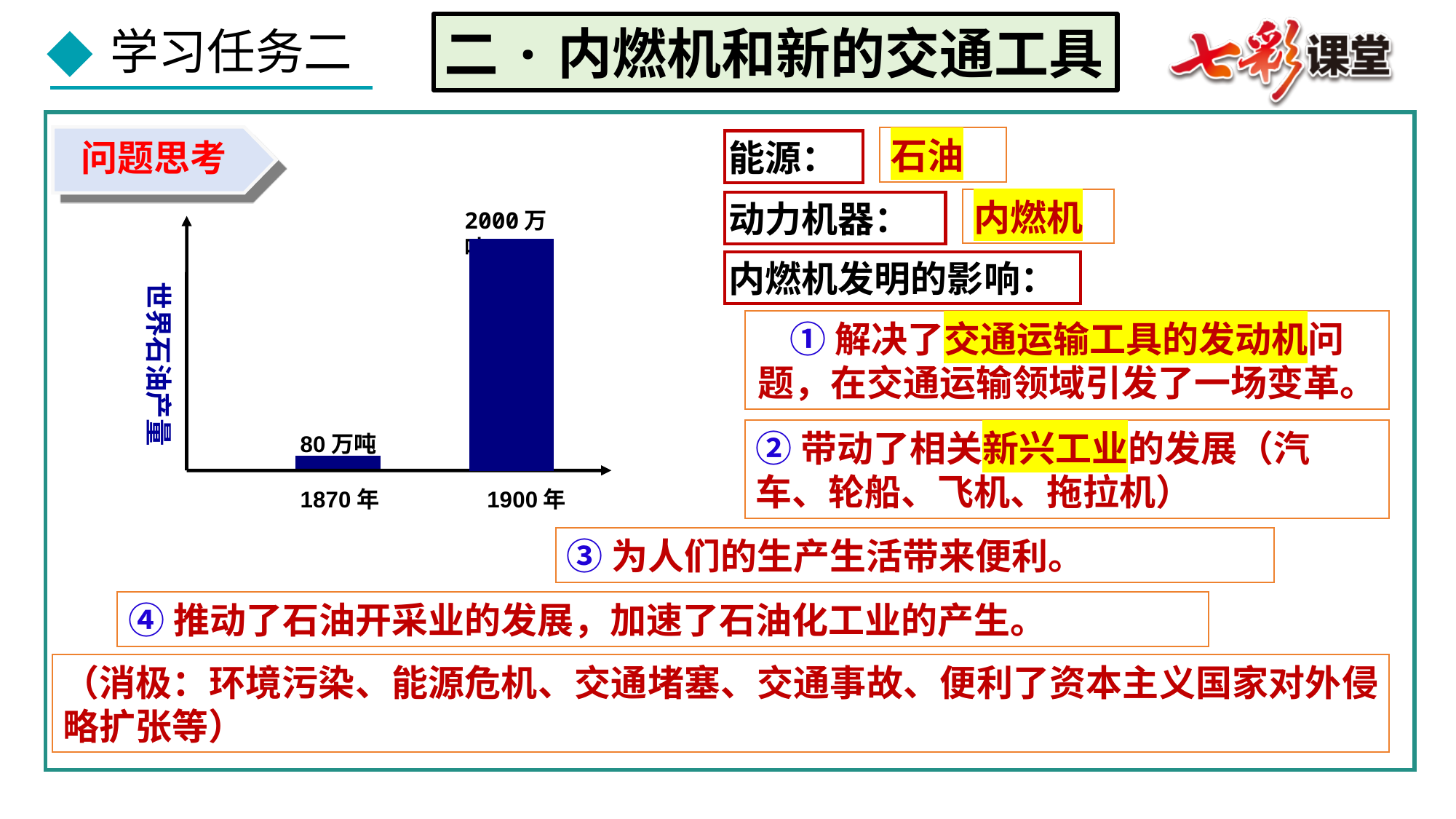

二·内燃机和新的交通工具

问题思考
石油
能源：
内燃机
动力机器：
2000万吨

世界石油产量
80万吨
1870年
1900年

内燃机发明的影响：
①解决了交通运输工具的发动机问题，在交通运输领域引发了一场变革。
②带动了相关新兴工业的发展（汽车、轮船、飞机、拖拉机）
③为人们的生产生活带来便利。
④推动了石油开采业的发展，加速了石油化工业的产生。
（消极：环境污染、能源危机、交通堵塞、交通事故、便利了资本主义国家对外侵略扩张等）